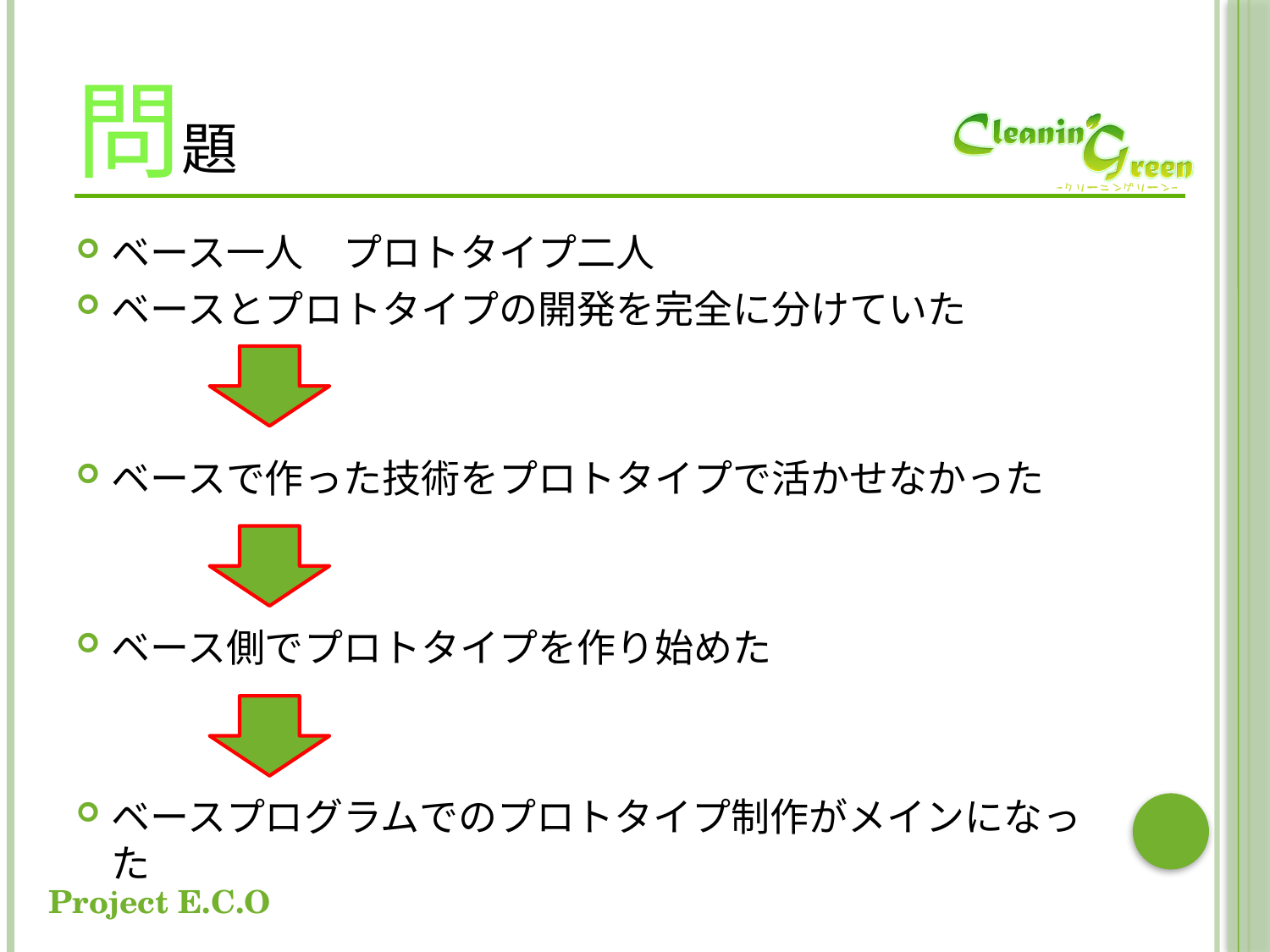

# 問題
ベース一人　プロトタイプ二人
ベースとプロトタイプの開発を完全に分けていた

ベースで作った技術をプロトタイプで活かせなかった

ベース側でプロトタイプを作り始めた

ベースプログラムでのプロトタイプ制作がメインになった